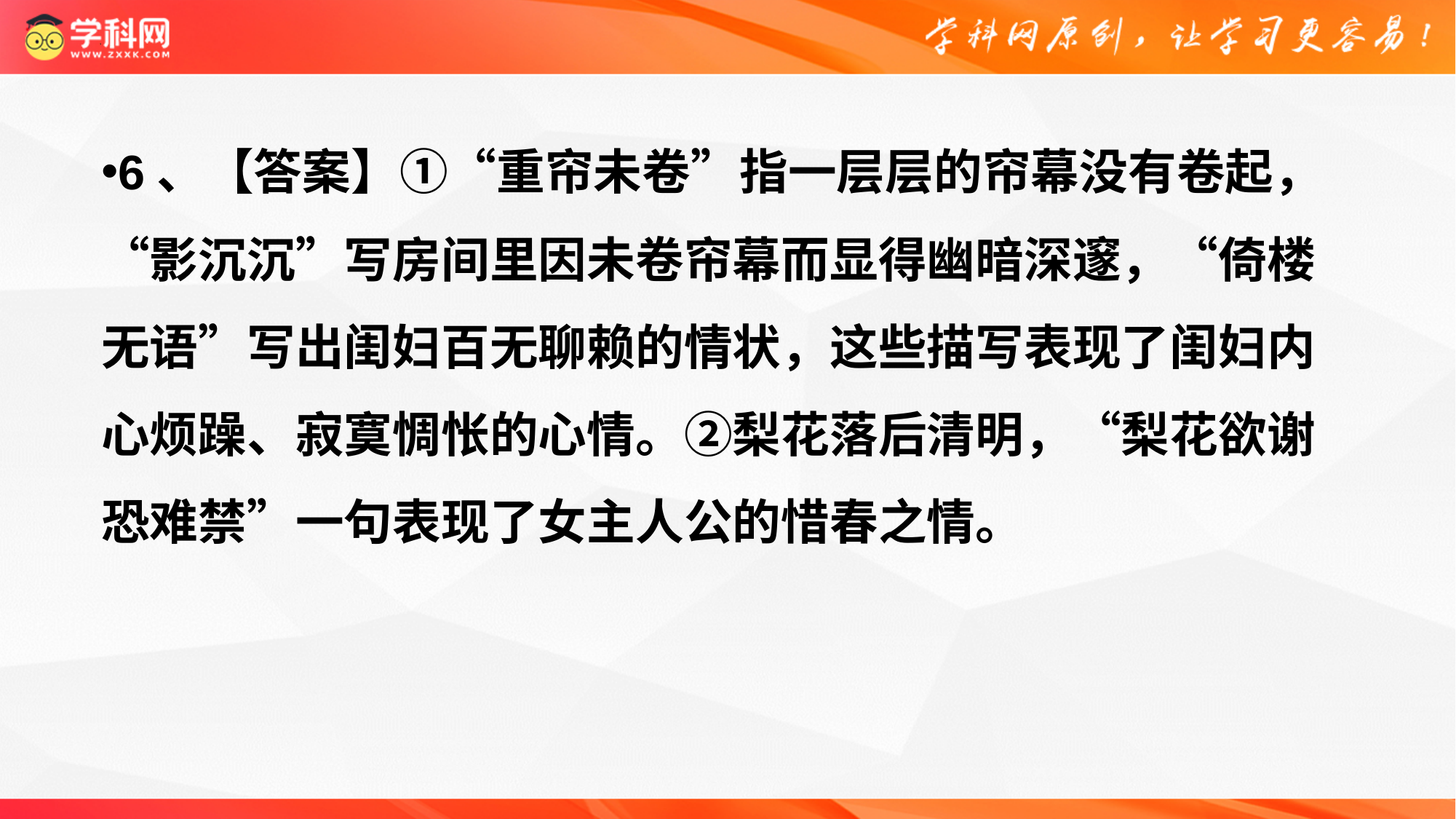

6、【答案】①“重帘未卷”指一层层的帘幕没有卷起，“影沉沉”写房间里因未卷帘幕而显得幽暗深邃，“倚楼无语”写出闺妇百无聊赖的情状，这些描写表现了闺妇内心烦躁、寂寞惆怅的心情。②梨花落后清明，“梨花欲谢恐难禁”一句表现了女主人公的惜春之情。